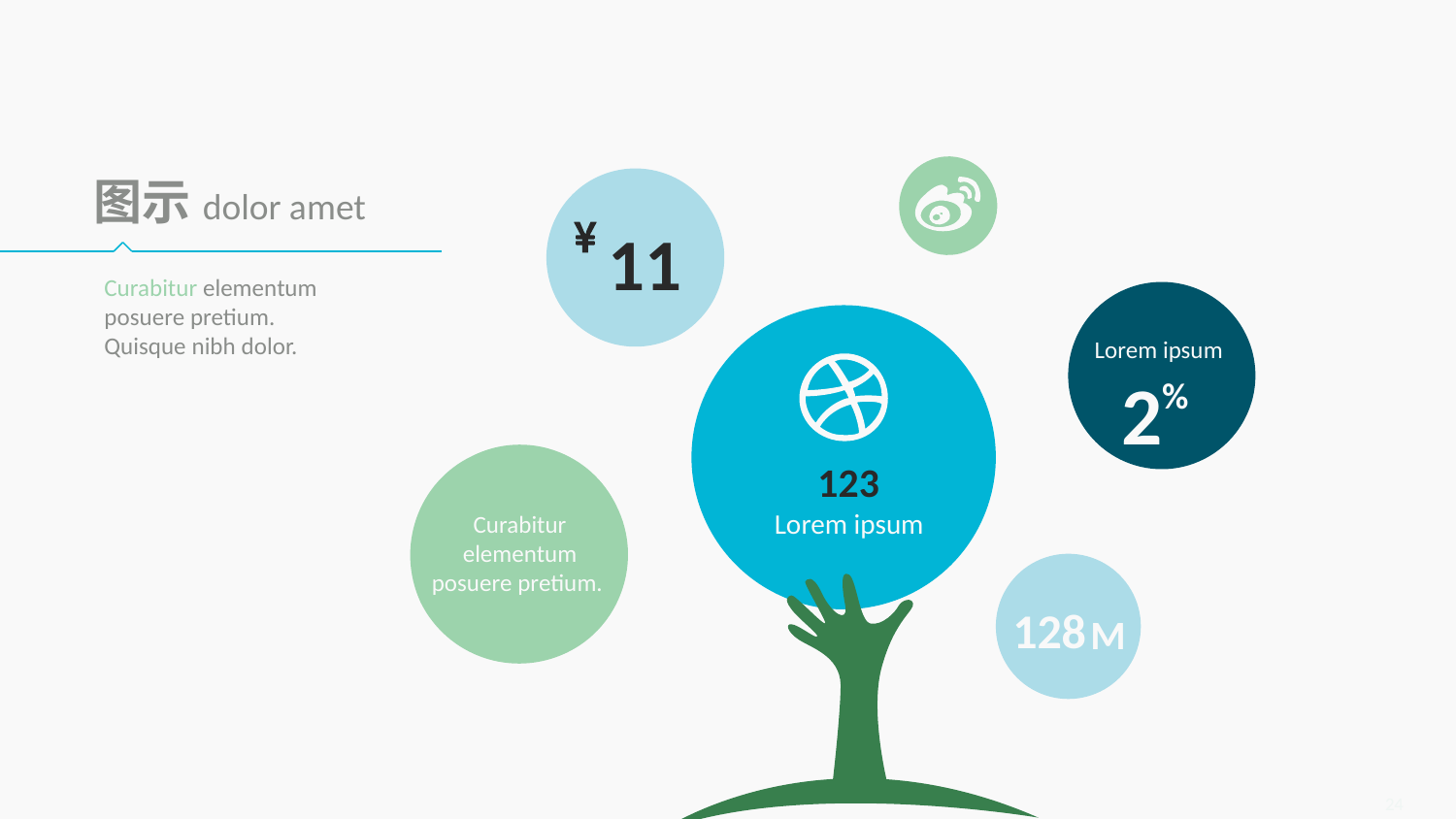

图示dolor amet

11

Curabitur elementum posuere pretium. Quisque nibh dolor.

Lorem ipsum

%
2

123
Lorem ipsum
Curabitur elementum posuere pretium.

128
M